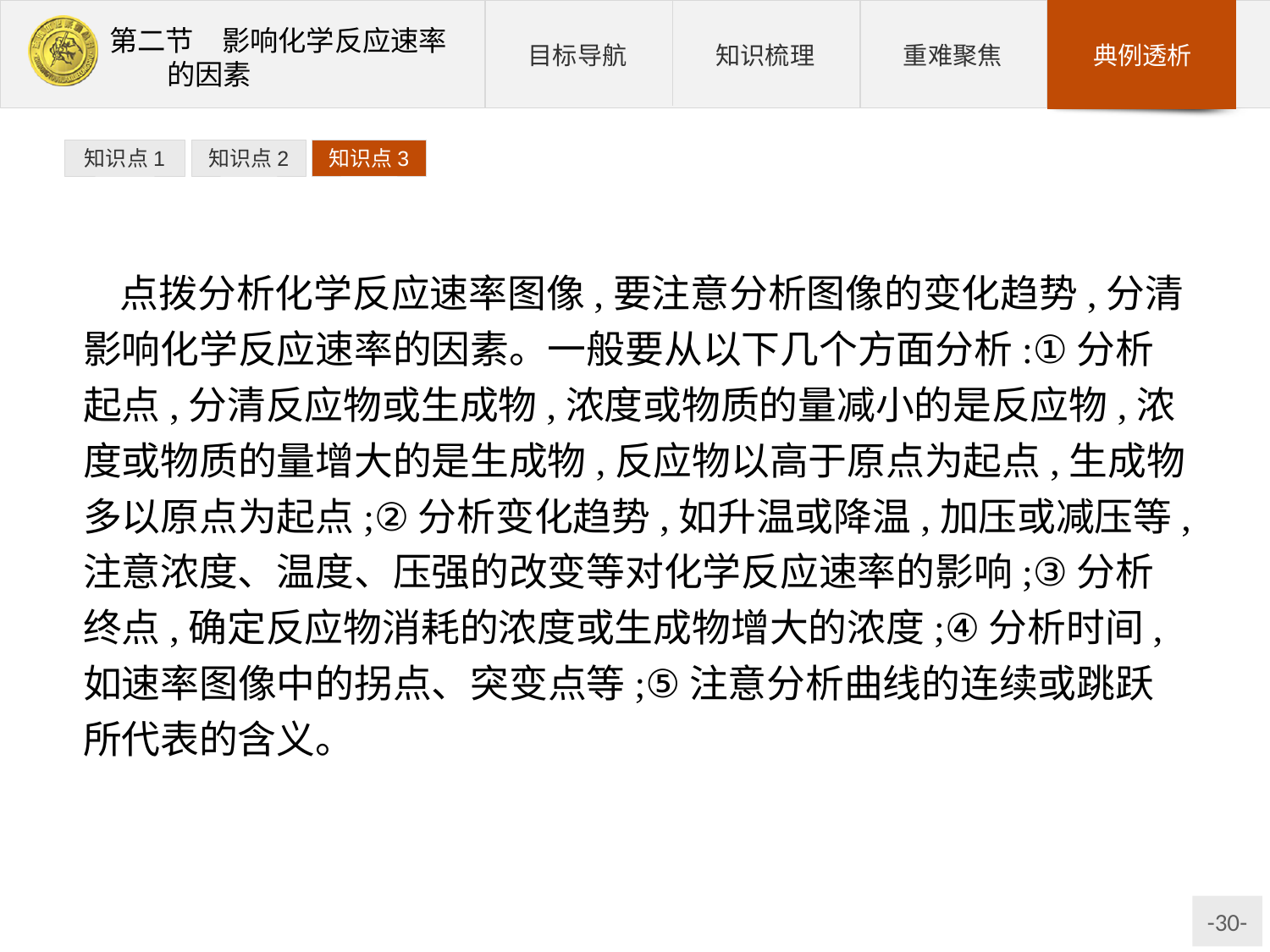

知识点1
知识点2
知识点3
点拨分析化学反应速率图像,要注意分析图像的变化趋势,分清影响化学反应速率的因素。一般要从以下几个方面分析:①分析起点,分清反应物或生成物,浓度或物质的量减小的是反应物,浓度或物质的量增大的是生成物,反应物以高于原点为起点,生成物多以原点为起点;②分析变化趋势,如升温或降温,加压或减压等,注意浓度、温度、压强的改变等对化学反应速率的影响;③分析终点,确定反应物消耗的浓度或生成物增大的浓度;④分析时间,如速率图像中的拐点、突变点等;⑤注意分析曲线的连续或跳跃所代表的含义。